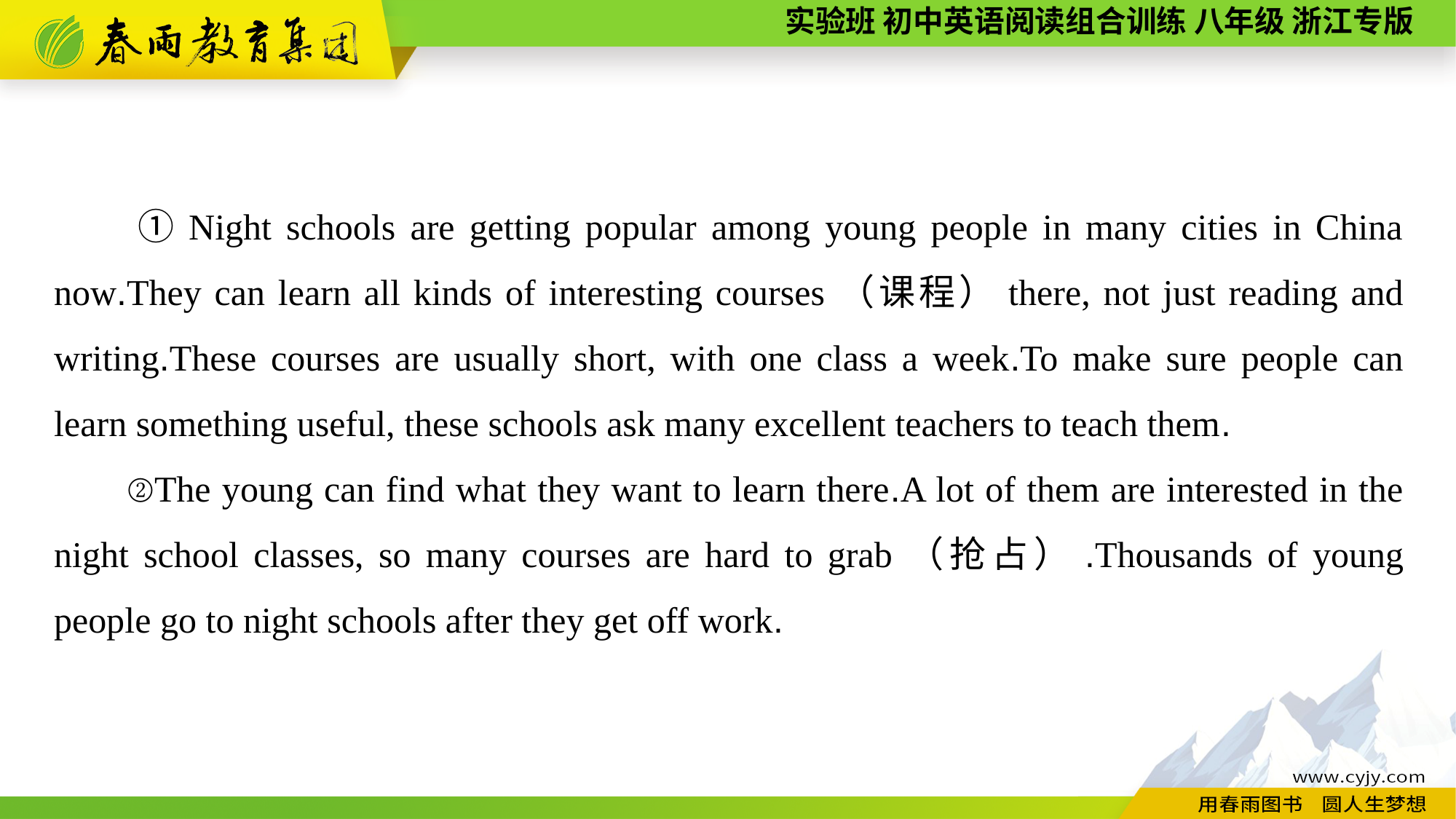

①Night schools are getting popular among young people in many cities in China now.They can learn all kinds of interesting courses（课程）there, not just reading and writing.These courses are usually short, with one class a week.To make sure people can learn something useful, these schools ask many excellent teachers to teach them.
②The young can find what they want to learn there.A lot of them are interested in the night school classes, so many courses are hard to grab（抢占）.Thousands of young people go to night schools after they get off work.